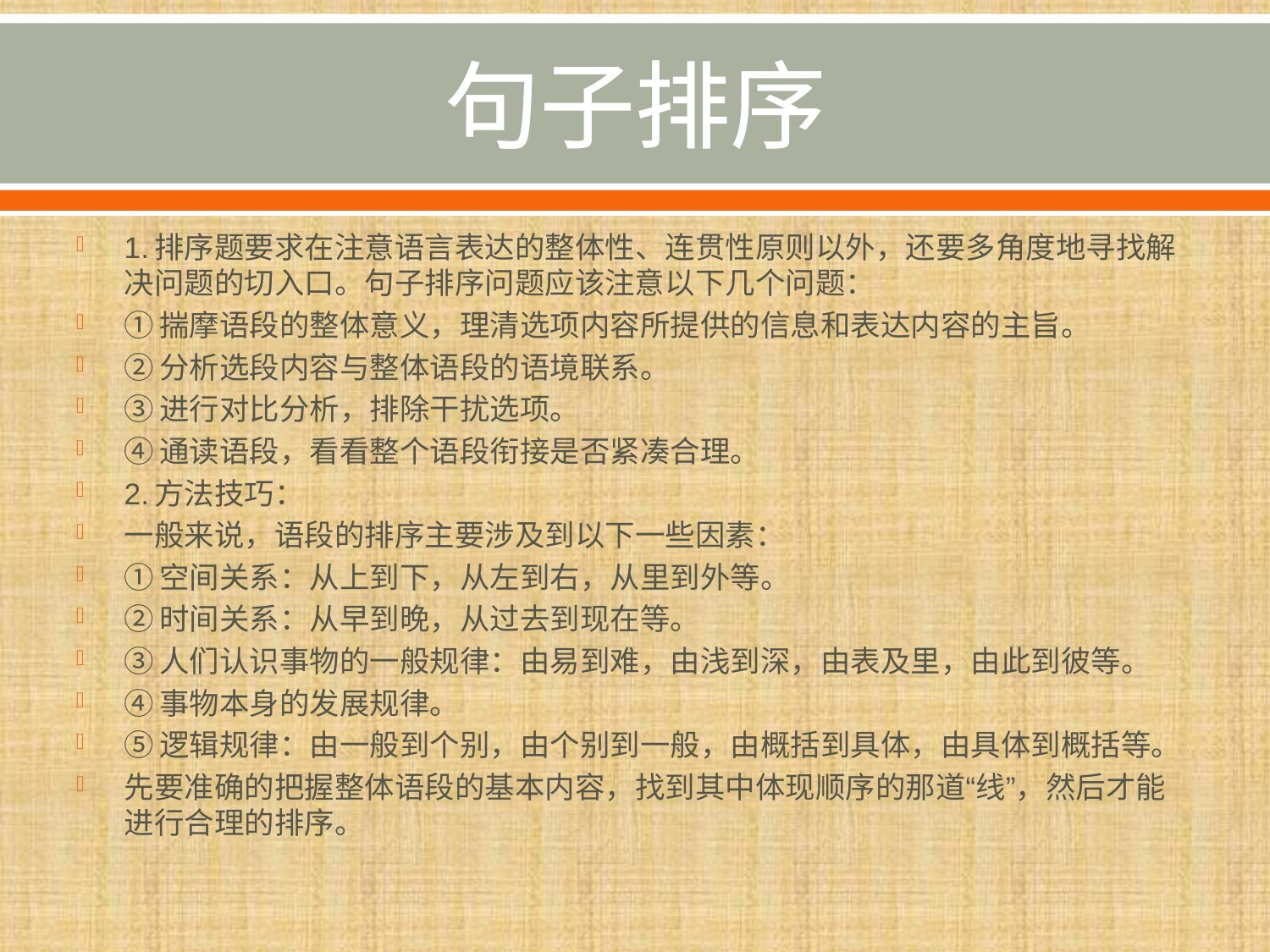

# 句子排序
1.排序题要求在注意语言表达的整体性、连贯性原则以外，还要多角度地寻找解决问题的切入口。句子排序问题应该注意以下几个问题：
①揣摩语段的整体意义，理清选项内容所提供的信息和表达内容的主旨。
②分析选段内容与整体语段的语境联系。
③进行对比分析，排除干扰选项。
④通读语段，看看整个语段衔接是否紧凑合理。
2.方法技巧：
一般来说，语段的排序主要涉及到以下一些因素：
①空间关系：从上到下，从左到右，从里到外等。
②时间关系：从早到晚，从过去到现在等。
③人们认识事物的一般规律：由易到难，由浅到深，由表及里，由此到彼等。
④事物本身的发展规律。
⑤逻辑规律：由一般到个别，由个别到一般，由概括到具体，由具体到概括等。
先要准确的把握整体语段的基本内容，找到其中体现顺序的那道“线”，然后才能进行合理的排序。